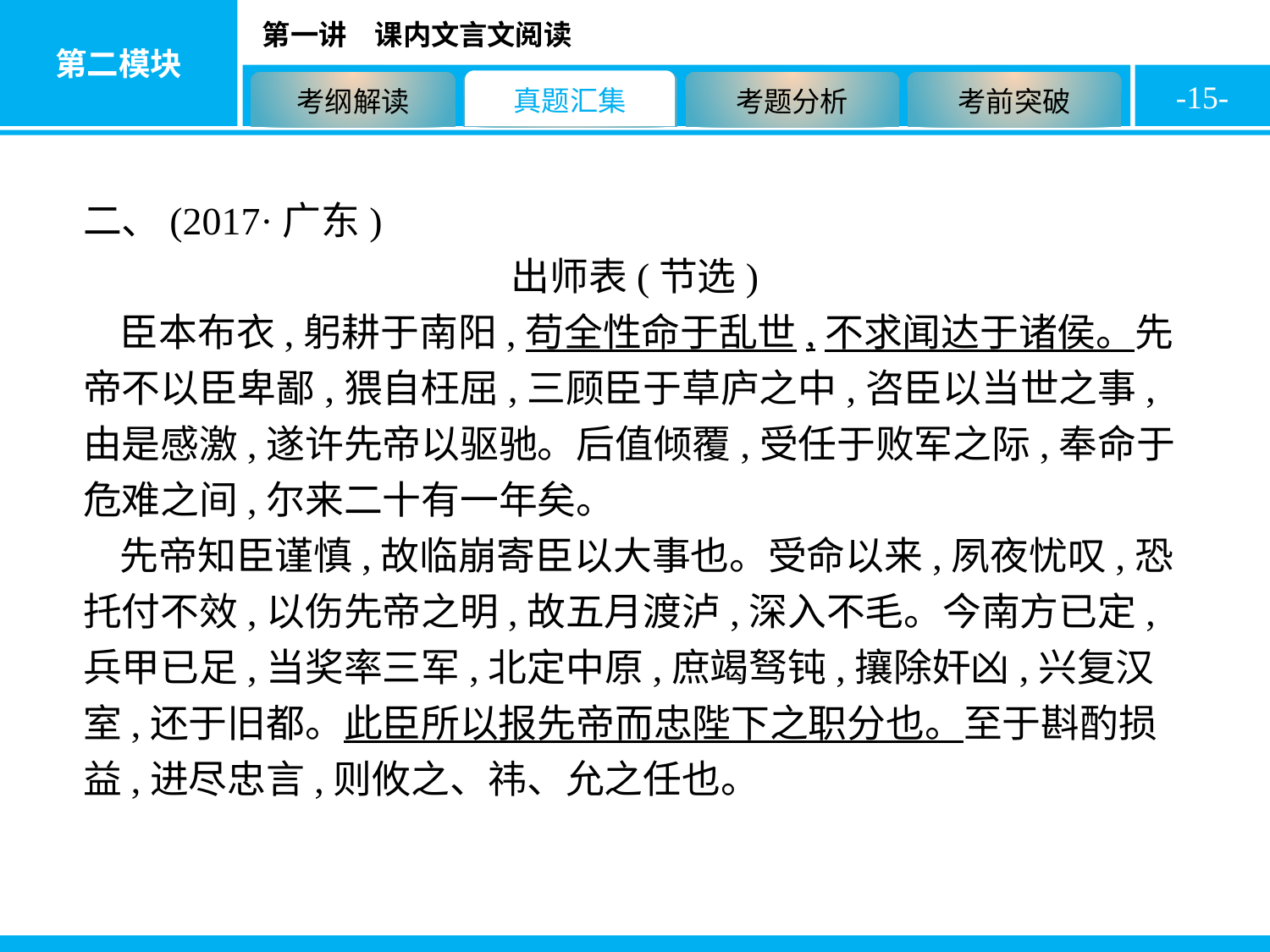

-15-
二、(2017·广东)
出师表(节选)
臣本布衣,躬耕于南阳,苟全性命于乱世,不求闻达于诸侯。先帝不以臣卑鄙,猥自枉屈,三顾臣于草庐之中,咨臣以当世之事,由是感激,遂许先帝以驱驰。后值倾覆,受任于败军之际,奉命于危难之间,尔来二十有一年矣。
先帝知臣谨慎,故临崩寄臣以大事也。受命以来,夙夜忧叹,恐托付不效,以伤先帝之明,故五月渡泸,深入不毛。今南方已定,兵甲已足,当奖率三军,北定中原,庶竭驽钝,攘除奸凶,兴复汉室,还于旧都。此臣所以报先帝而忠陛下之职分也。至于斟酌损益,进尽忠言,则攸之、祎、允之任也。